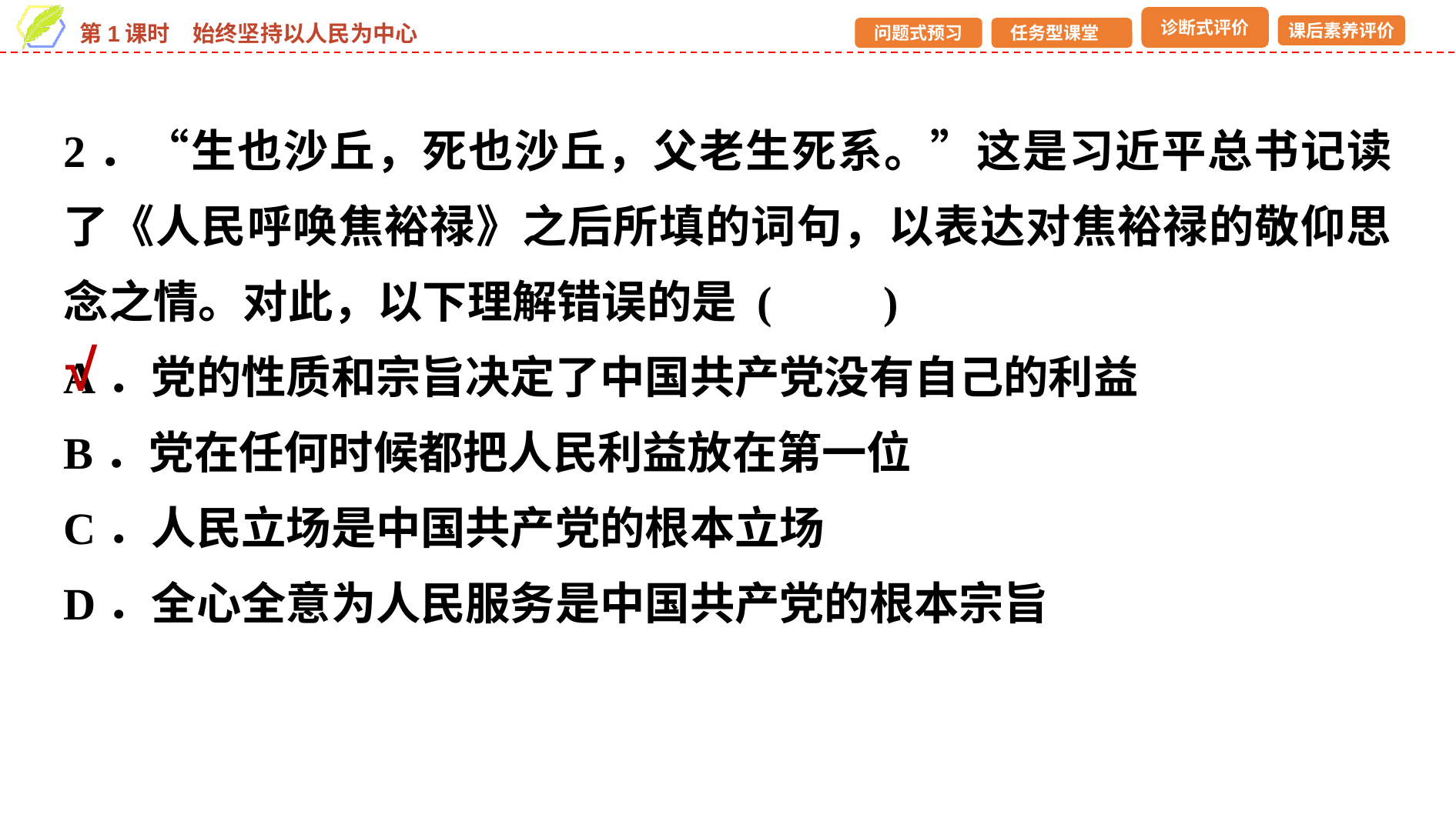

2．“生也沙丘，死也沙丘，父老生死系。”这是习近平总书记读了《人民呼唤焦裕禄》之后所填的词句，以表达对焦裕禄的敬仰思念之情。对此，以下理解错误的是 (　　)
A．党的性质和宗旨决定了中国共产党没有自己的利益
B．党在任何时候都把人民利益放在第一位
C．人民立场是中国共产党的根本立场
D．全心全意为人民服务是中国共产党的根本宗旨
√